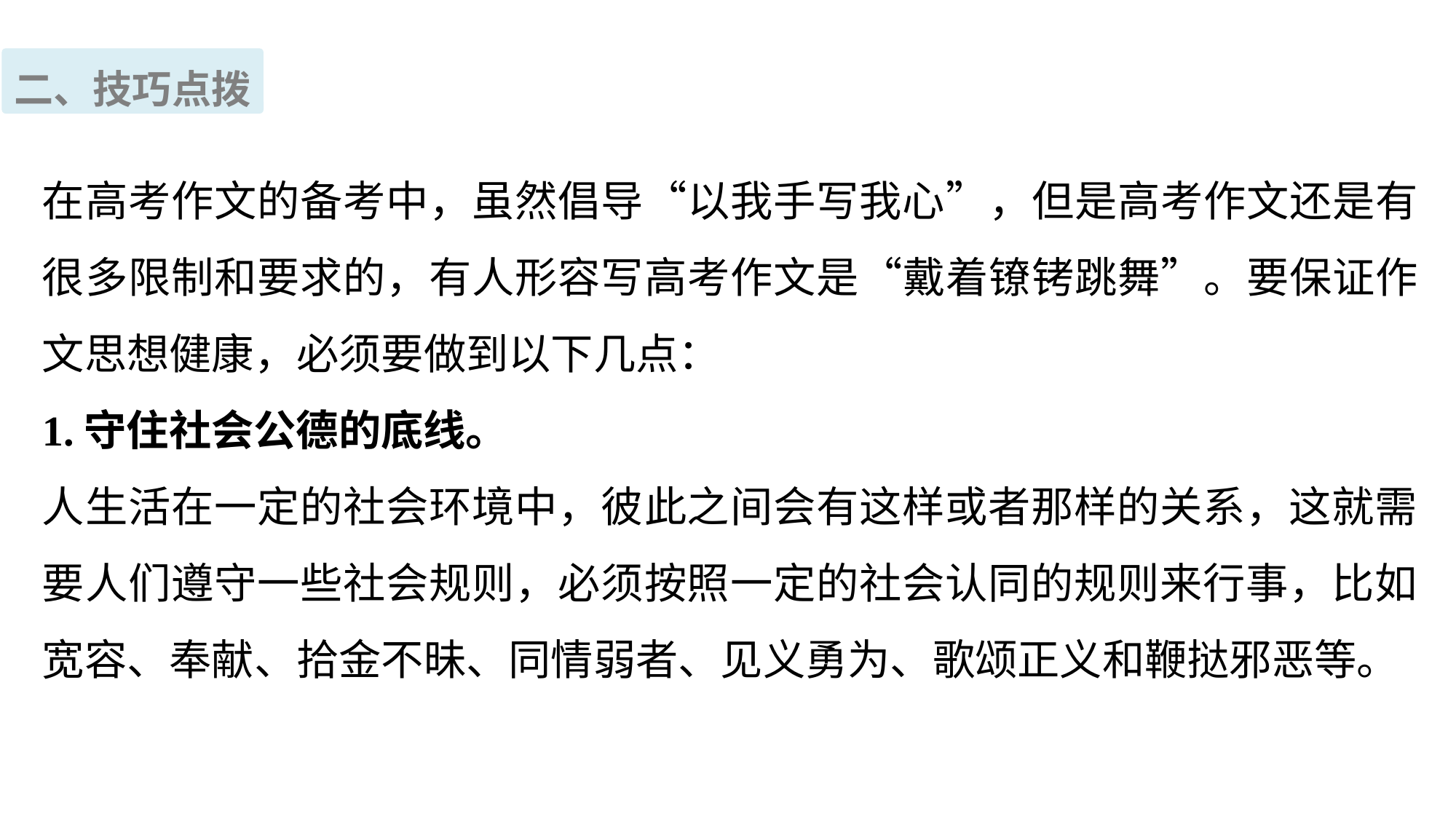

二、技巧点拨
在高考作文的备考中，虽然倡导“以我手写我心”，但是高考作文还是有很多限制和要求的，有人形容写高考作文是“戴着镣铐跳舞”。要保证作文思想健康，必须要做到以下几点：
1.守住社会公德的底线。
人生活在一定的社会环境中，彼此之间会有这样或者那样的关系，这就需要人们遵守一些社会规则，必须按照一定的社会认同的规则来行事，比如宽容、奉献、拾金不昧、同情弱者、见义勇为、歌颂正义和鞭挞邪恶等。